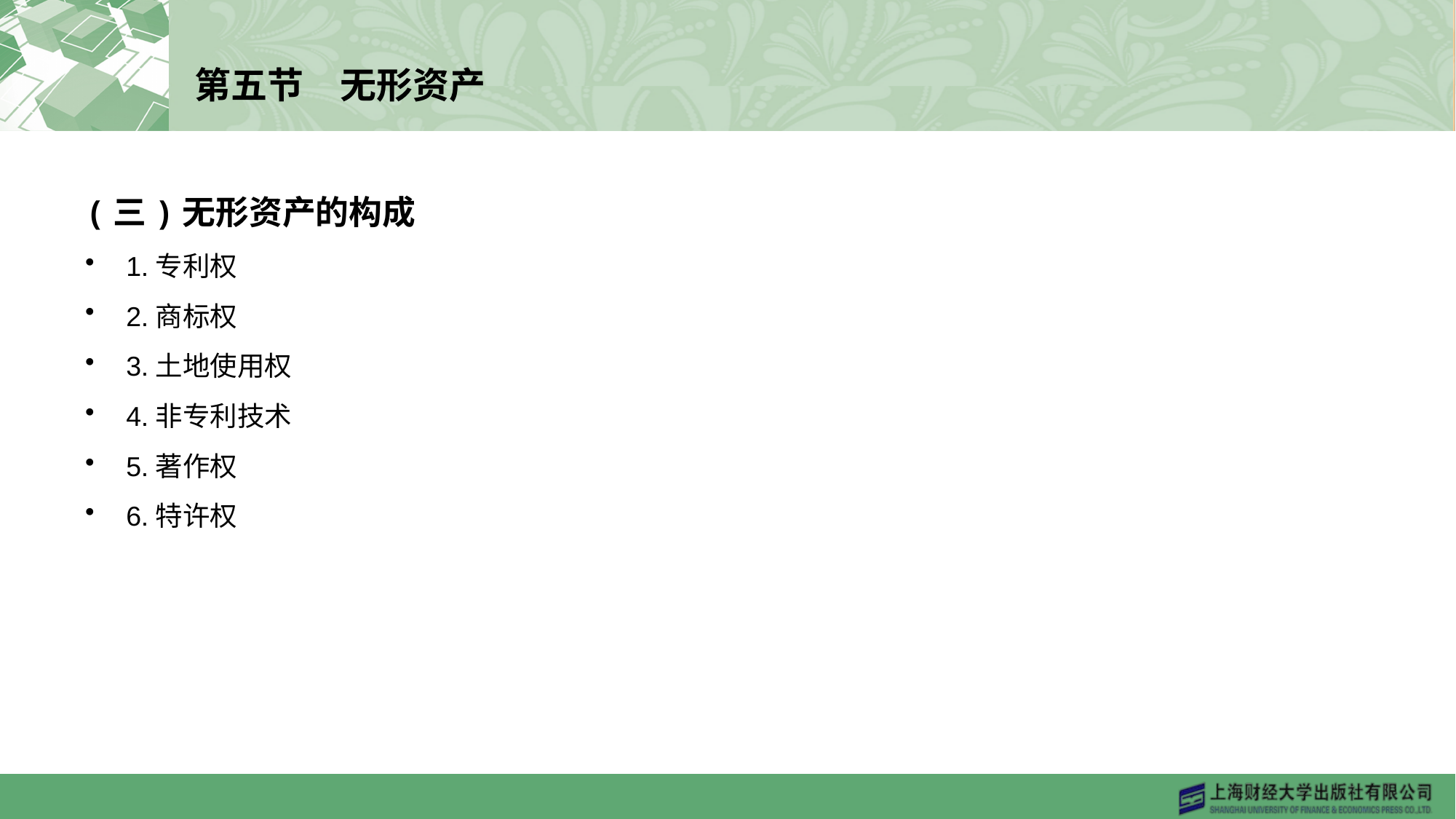

# 第五节　无形资产
(三)无形资产的构成
1.专利权
2.商标权
3.土地使用权
4.非专利技术
5.著作权
6.特许权